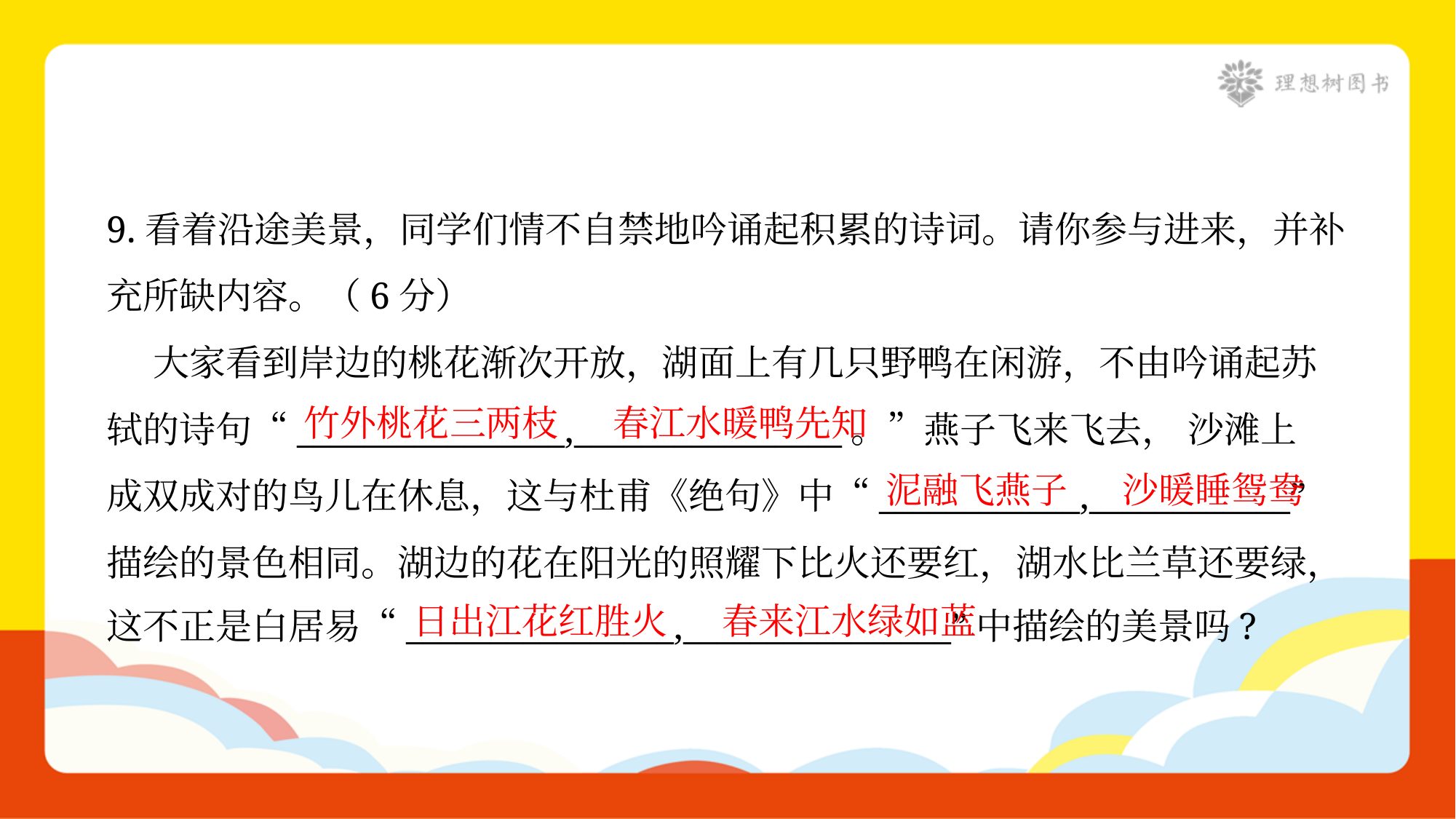

9.看着沿途美景，同学们情不自禁地吟诵起积累的诗词。请你参与进来，并补
充所缺内容。（6分）
    大家看到岸边的桃花渐次开放，湖面上有几只野鸭在闲游，不由吟诵起苏
轼的诗句“________________,________________。”燕子飞来飞去， 沙滩上
成双成对的鸟儿在休息，这与杜甫《绝句》中“____________,____________”
描绘的景色相同。湖边的花在阳光的照耀下比火还要红，湖水比兰草还要绿，
这不正是白居易“________________,________________”中描绘的美景吗?
竹外桃花三两枝
春江水暖鸭先知
泥融飞燕子
沙暖睡鸳鸯
日出江花红胜火
春来江水绿如蓝